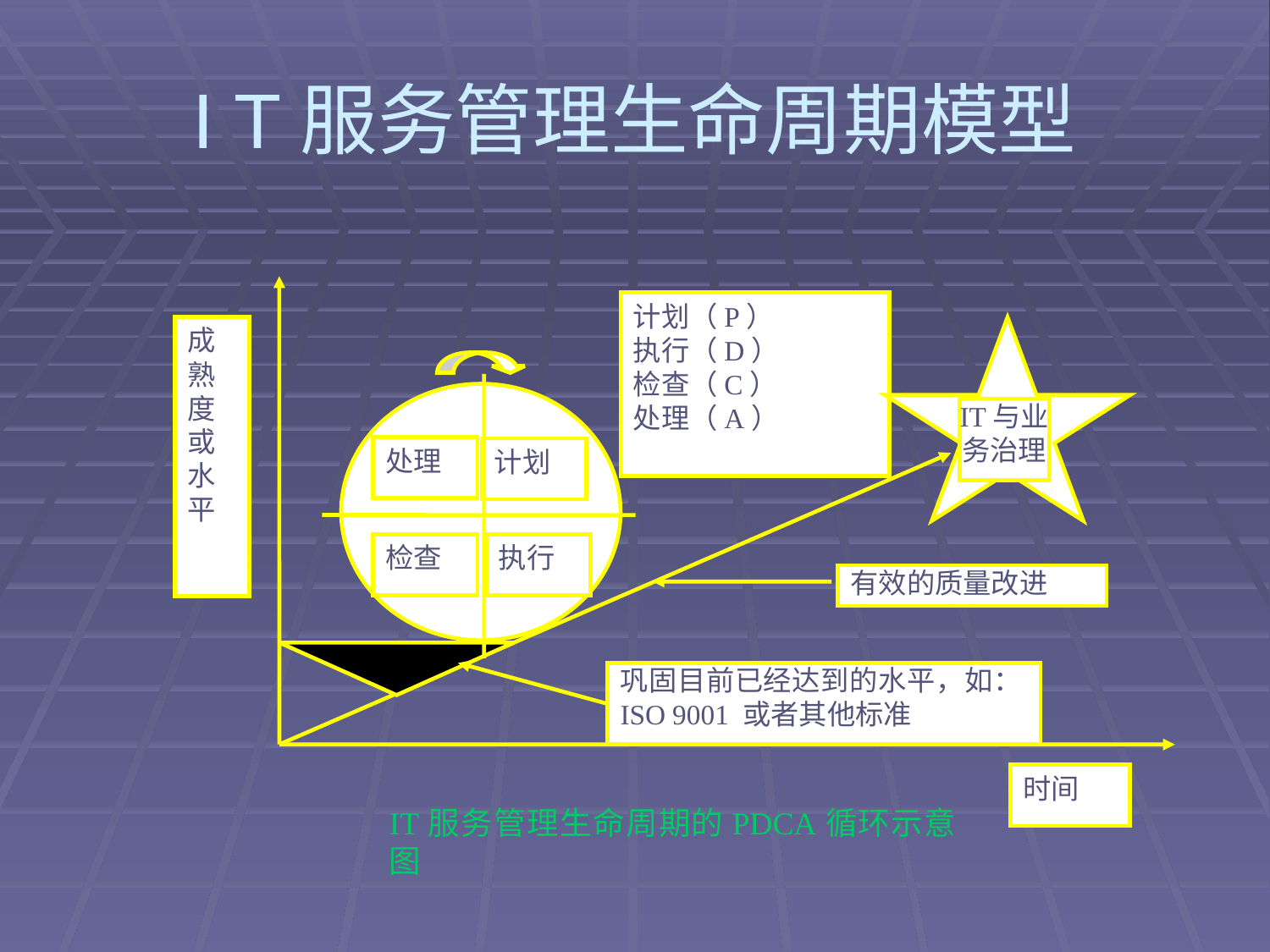

# I T服务管理生命周期模型

计划（P）
执行（D）
检查（C）
处理（A）
成熟度或水平

IT与业务治理

处理
计划

检查
执行
有效的质量改进

巩固目前已经达到的水平，如：ISO 9001 或者其他标准

时间
IT服务管理生命周期的PDCA循环示意图